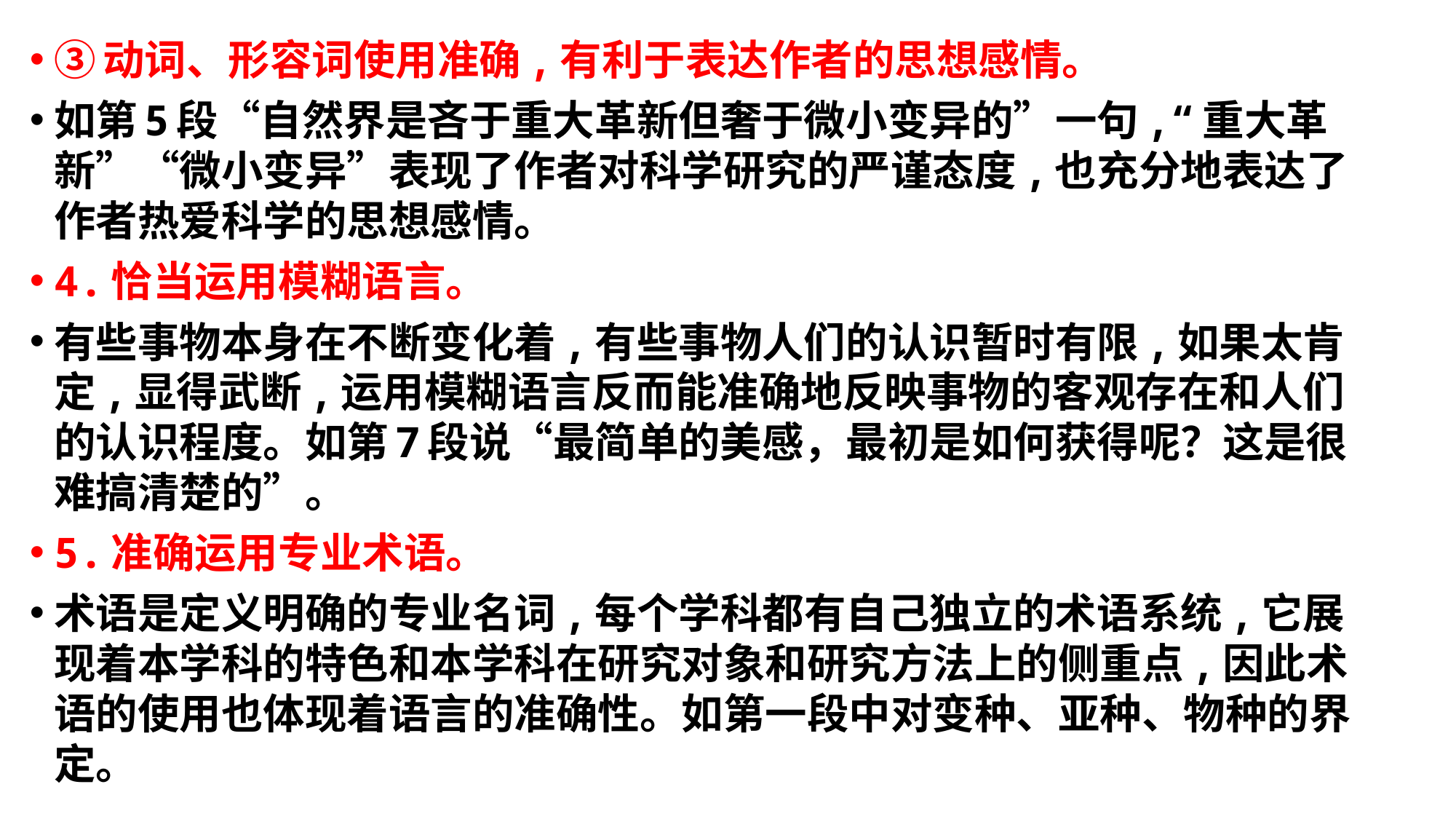

③动词、形容词使用准确,有利于表达作者的思想感情。
如第5段“自然界是吝于重大革新但奢于微小变异的”一句,“重大革新”“微小变异”表现了作者对科学研究的严谨态度,也充分地表达了作者热爱科学的思想感情。
4.恰当运用模糊语言。
有些事物本身在不断变化着,有些事物人们的认识暂时有限,如果太肯定,显得武断,运用模糊语言反而能准确地反映事物的客观存在和人们的认识程度。如第7段说“最简单的美感，最初是如何获得呢？这是很难搞清楚的”。
5.准确运用专业术语。
术语是定义明确的专业名词,每个学科都有自己独立的术语系统,它展现着本学科的特色和本学科在研究对象和研究方法上的侧重点,因此术语的使用也体现着语言的准确性。如第一段中对变种、亚种、物种的界定。